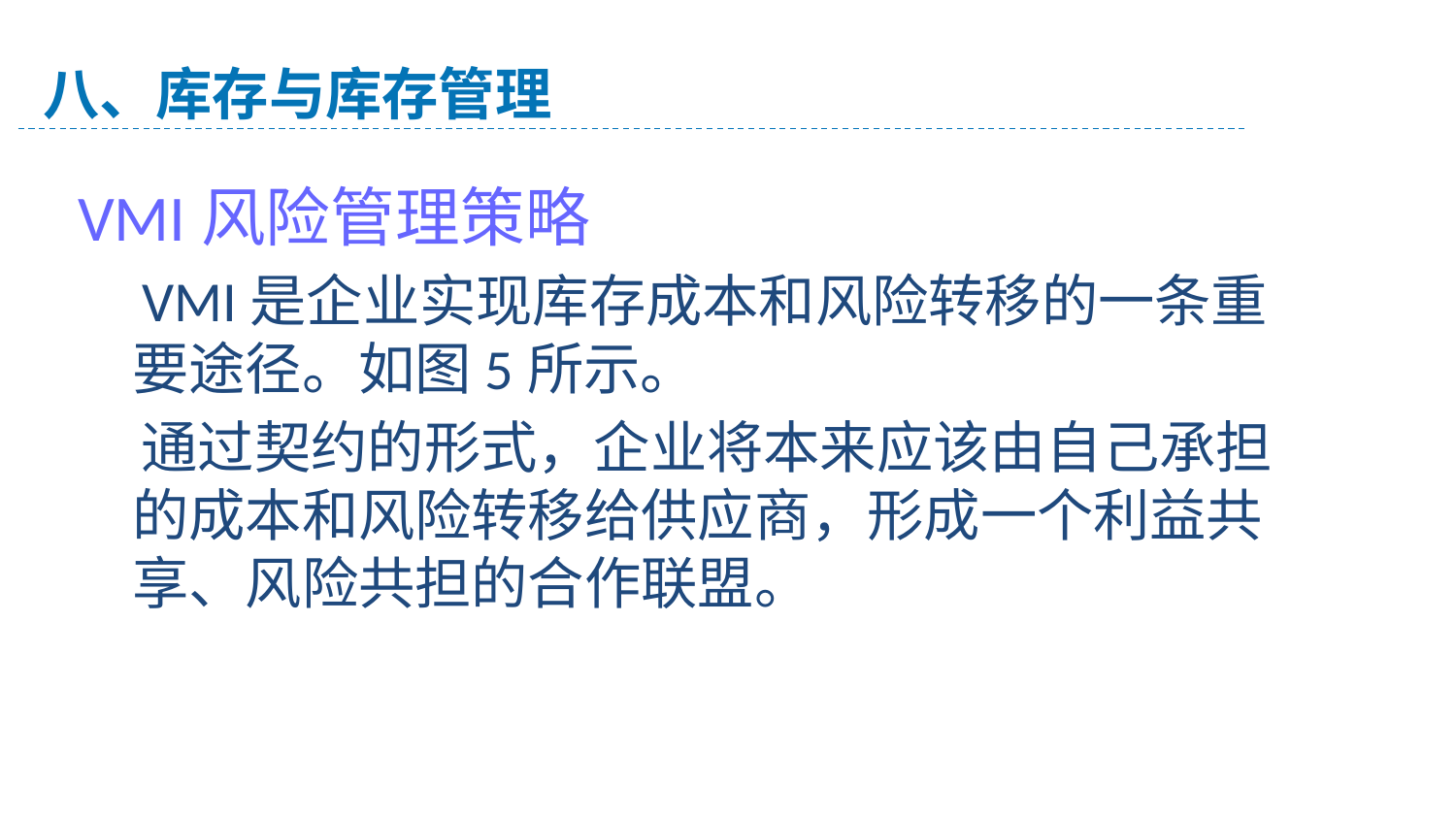

八、库存与库存管理
VMI风险管理策略
     VMI是企业实现库存成本和风险转移的一条重要途径。如图5所示。
    通过契约的形式，企业将本来应该由自己承担的成本和风险转移给供应商，形成一个利益共享、风险共担的合作联盟。